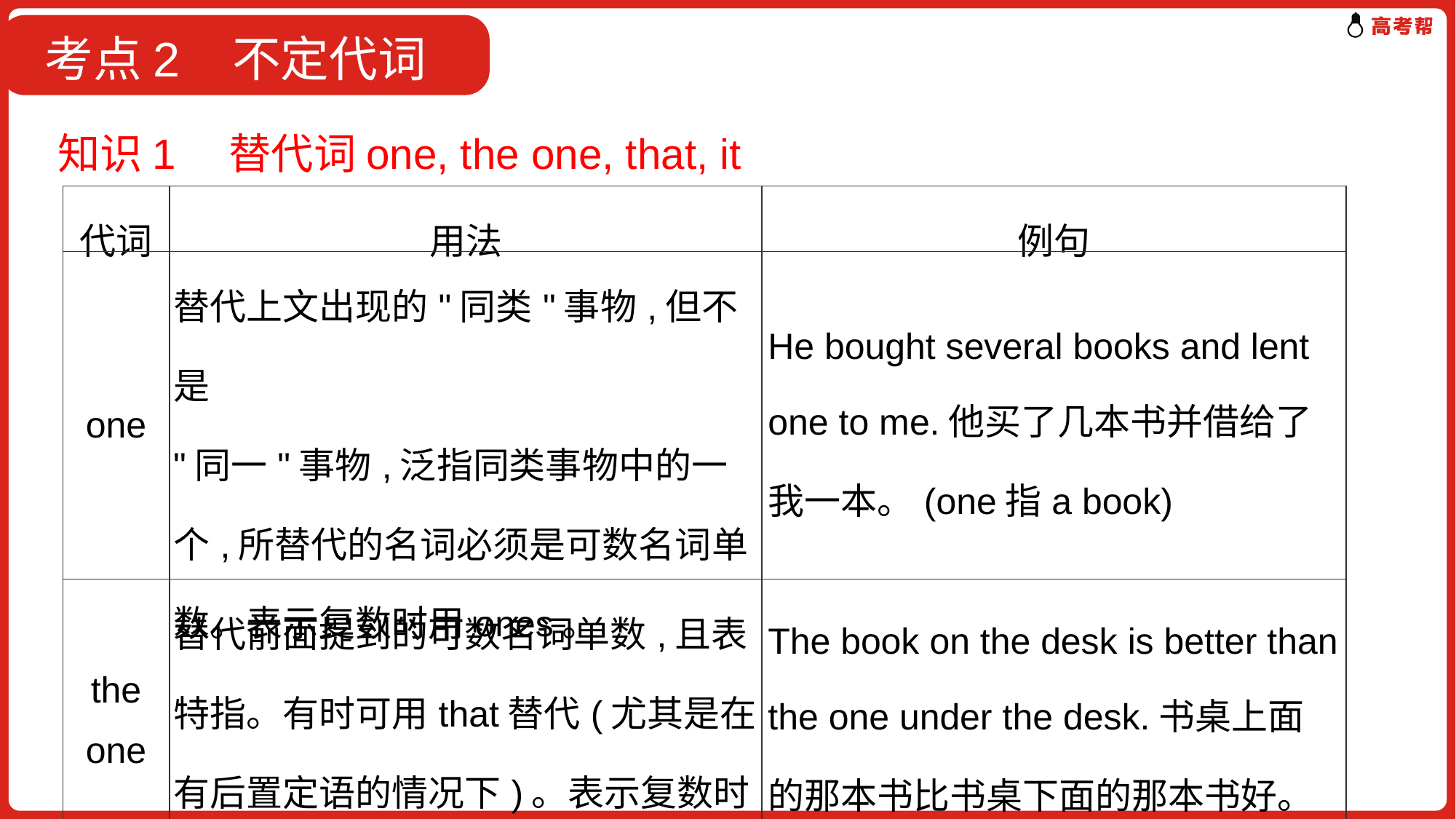

考点2   不定代词
知识1　替代词one, the one, that, it

| 代词 | 用法 | 例句 |
| --- | --- | --- |
| one | 替代上文出现的"同类"事物,但不是 "同一"事物,泛指同类事物中的一个,所替代的名词必须是可数名词单数。表示复数时用ones。 | He bought several books and lent one to me.他买了几本书并借给了我一本。(one指a book) |
| the one | 替代前面提到的可数名词单数,且表特指。有时可用that替代(尤其是在有后置定语的情况下)。表示复数时用the ones。 | The book on the desk is better than the one under the desk.书桌上面的那本书比书桌下面的那本书好。 |